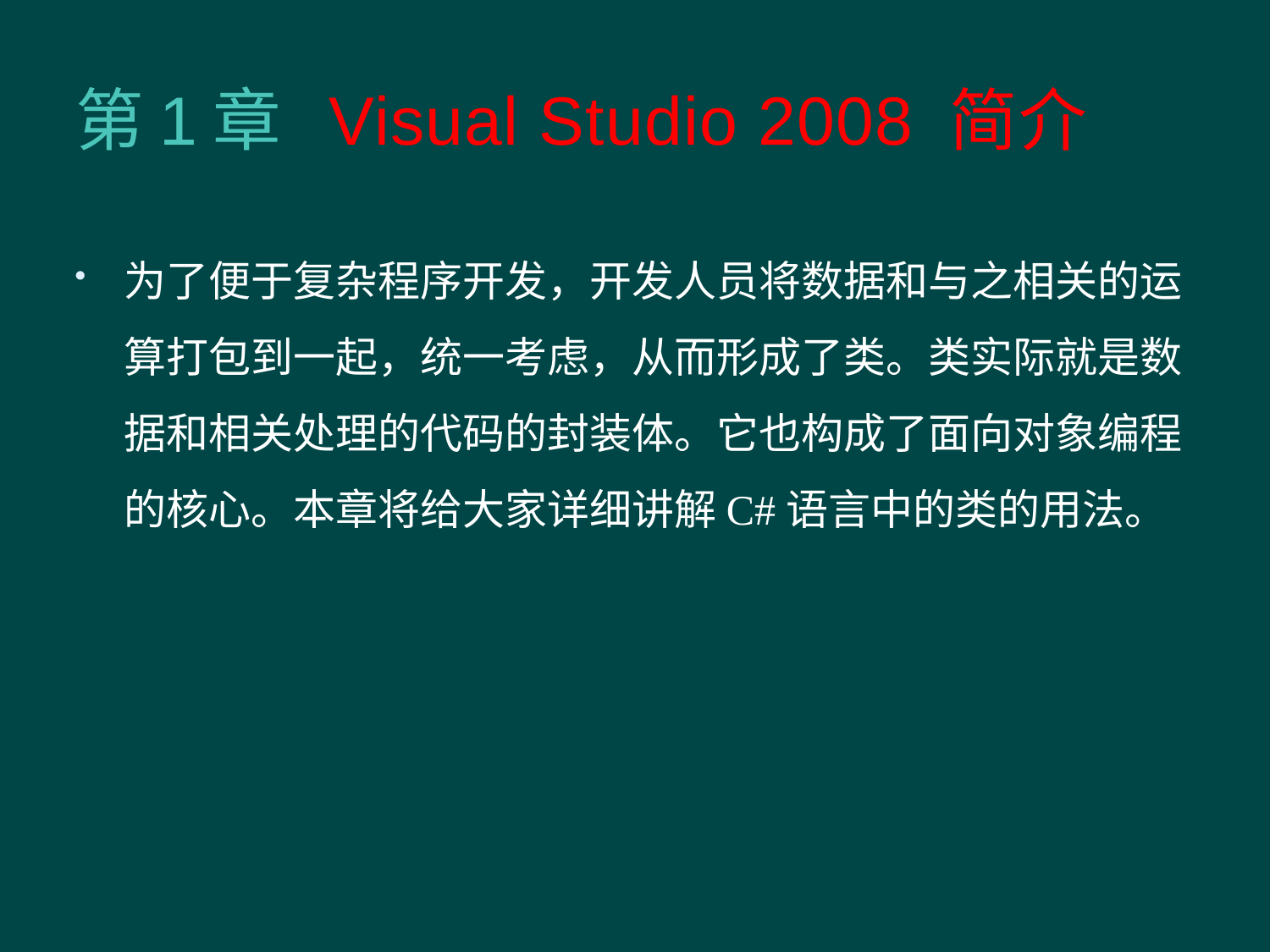

# 第1章  Visual Studio 2008 简介
为了便于复杂程序开发，开发人员将数据和与之相关的运算打包到一起，统一考虑，从而形成了类。类实际就是数据和相关处理的代码的封装体。它也构成了面向对象编程的核心。本章将给大家详细讲解C#语言中的类的用法。